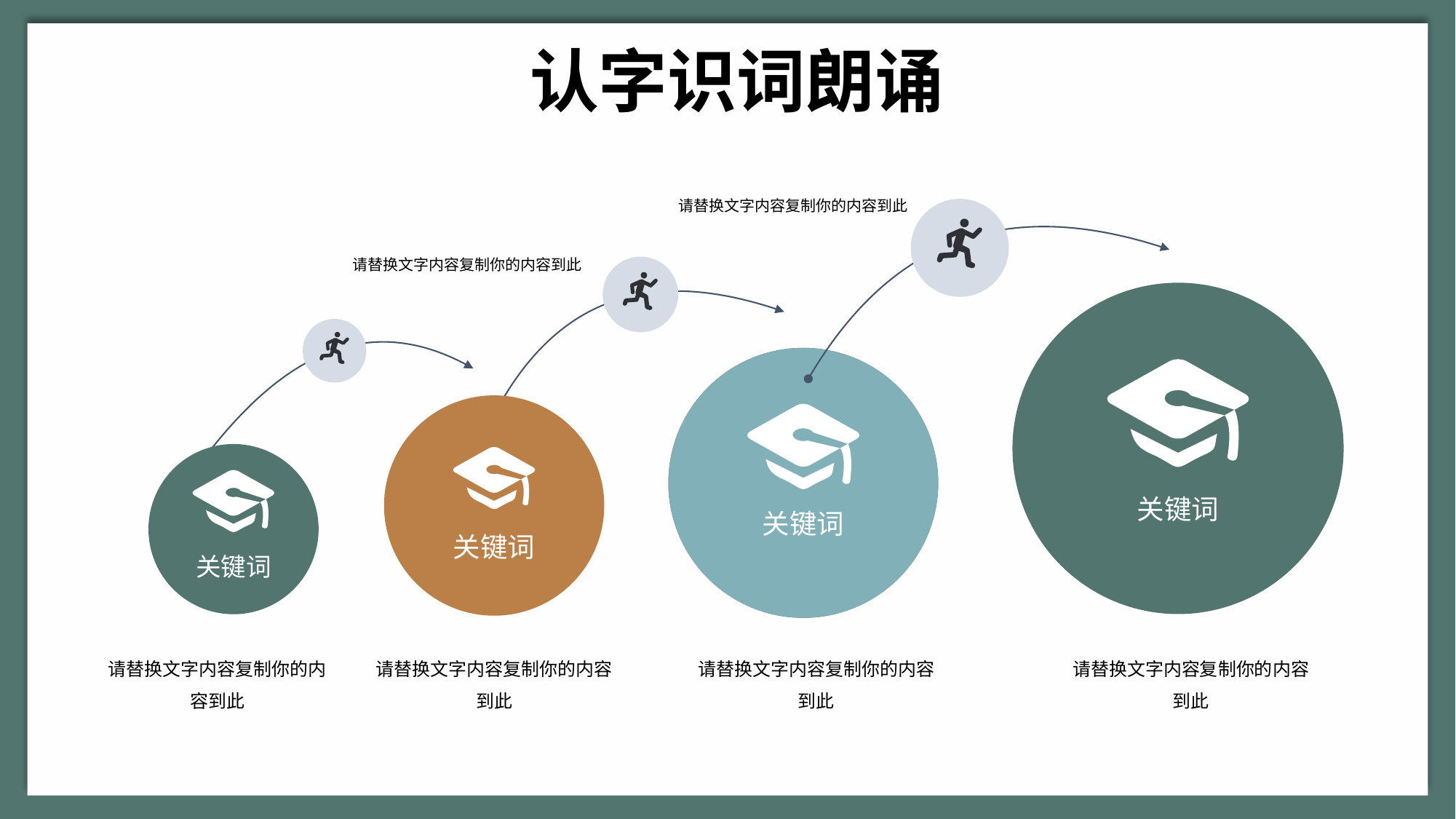

请替换文字内容复制你的内容到此

请替换文字内容复制你的内容到此

关键词

请替换文字内容复制你的内容到此

关键词

请替换文字内容复制你的内容到此
关键词

请替换文字内容复制你的内容到此
关键词

请替换文字内容复制你的内容到此